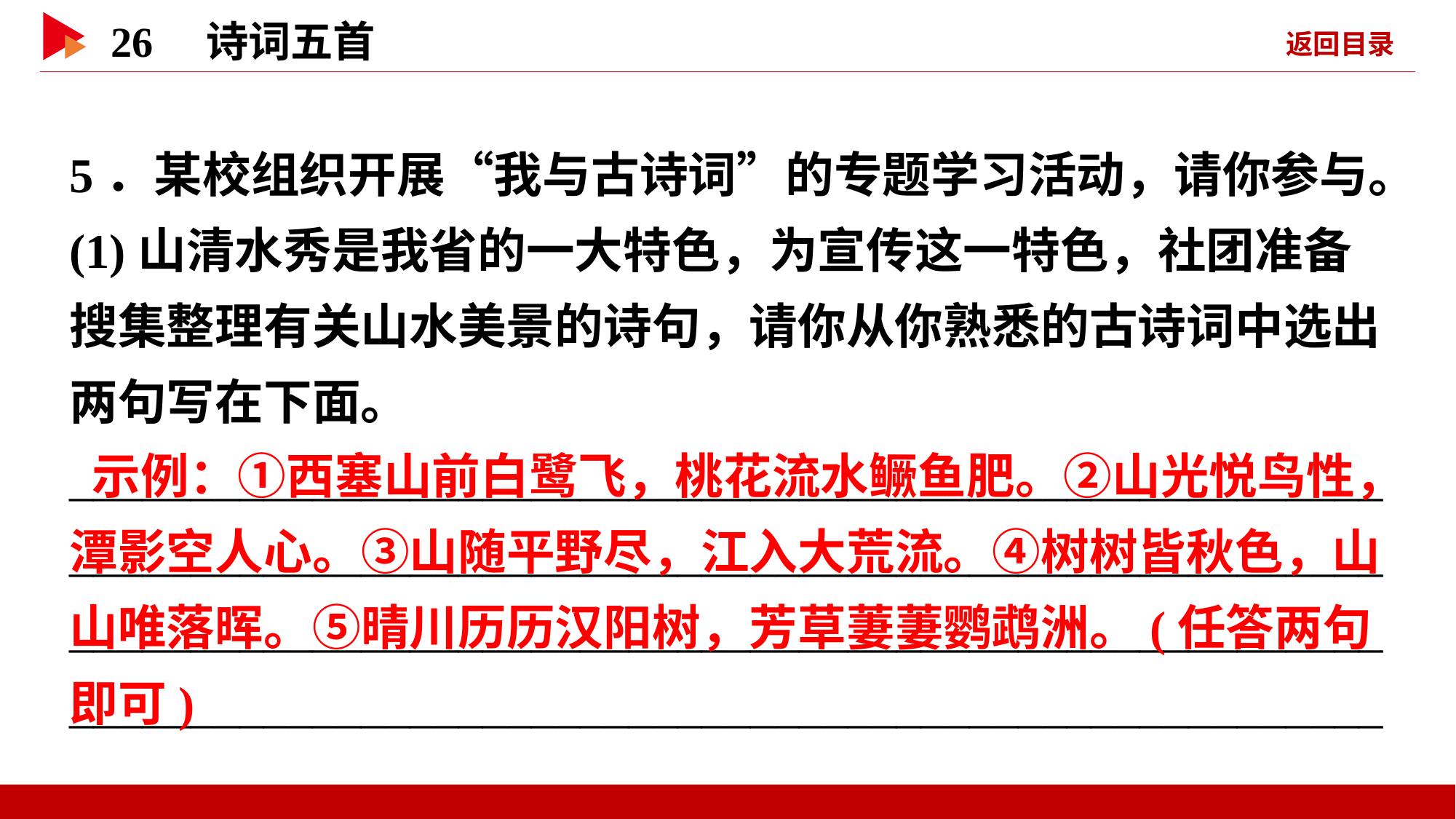

5．某校组织开展“我与古诗词”的专题学习活动，请你参与。
(1)山清水秀是我省的一大特色，为宣传这一特色，社团准备搜集整理有关山水美景的诗句，请你从你熟悉的古诗词中选出两句写在下面。
________________________________________________________________________________________________________________________________________________________________________________________________________________________
 示例：①西塞山前白鹭飞，桃花流水鳜鱼肥。②山光悦鸟性，潭影空人心。③山随平野尽，江入大荒流。④树树皆秋色，山山唯落晖。⑤晴川历历汉阳树，芳草萋萋鹦鹉洲。(任答两句即可)